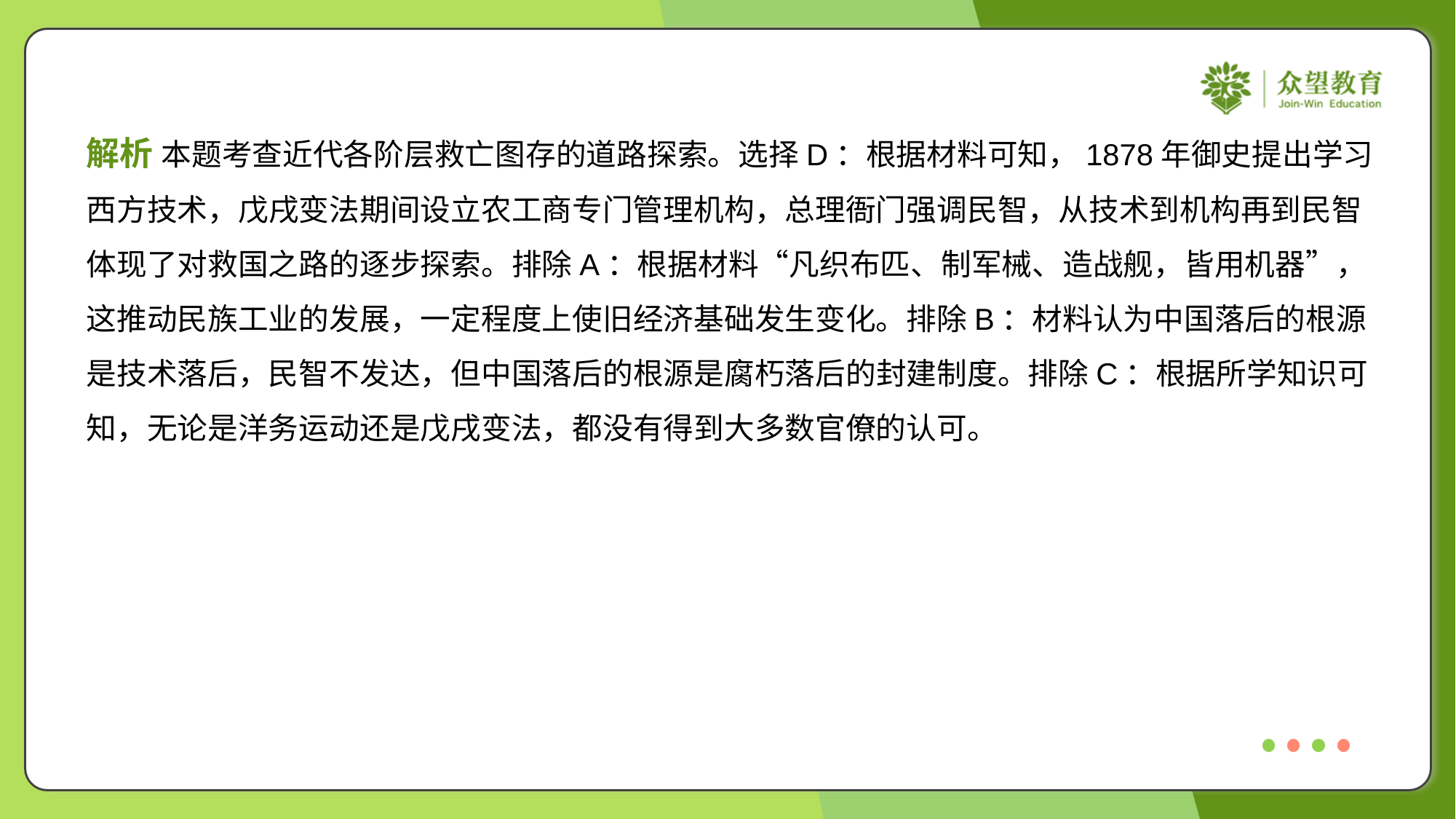

解析 本题考查近代各阶层救亡图存的道路探索。选择D：根据材料可知，1878年御史提出学习
西方技术，戊戌变法期间设立农工商专门管理机构，总理衙门强调民智，从技术到机构再到民智
体现了对救国之路的逐步探索。排除A：根据材料“凡织布匹、制军械、造战舰，皆用机器”，
这推动民族工业的发展，一定程度上使旧经济基础发生变化。排除B：材料认为中国落后的根源
是技术落后，民智不发达，但中国落后的根源是腐朽落后的封建制度。排除C：根据所学知识可
知，无论是洋务运动还是戊戌变法，都没有得到大多数官僚的认可。